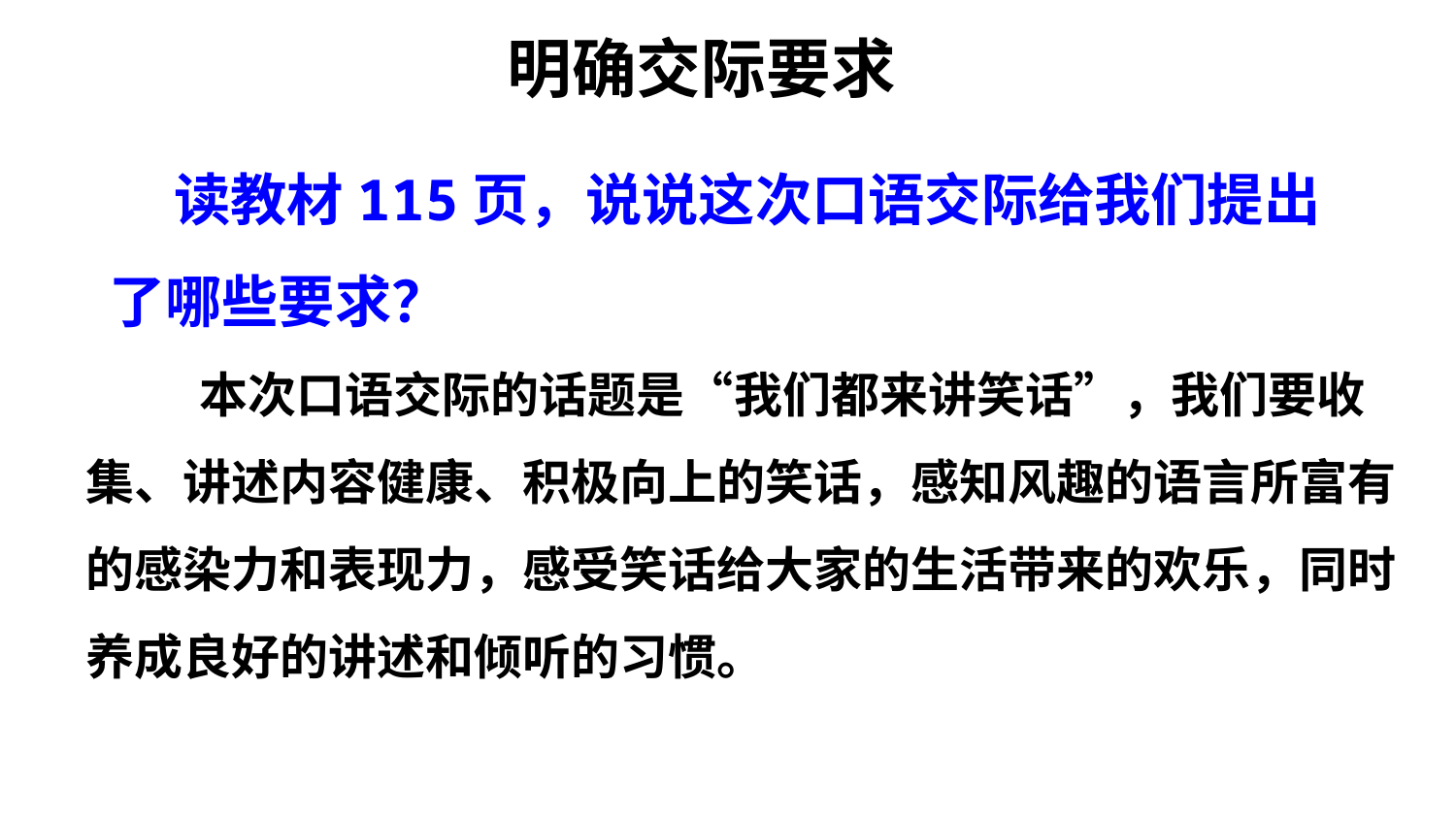

明确交际要求
    读教材115页，说说这次口语交际给我们提出了哪些要求？
本次口语交际的话题是“我们都来讲笑话”，我们要收集、讲述内容健康、积极向上的笑话，感知风趣的语言所富有的感染力和表现力，感受笑话给大家的生活带来的欢乐，同时养成良好的讲述和倾听的习惯。